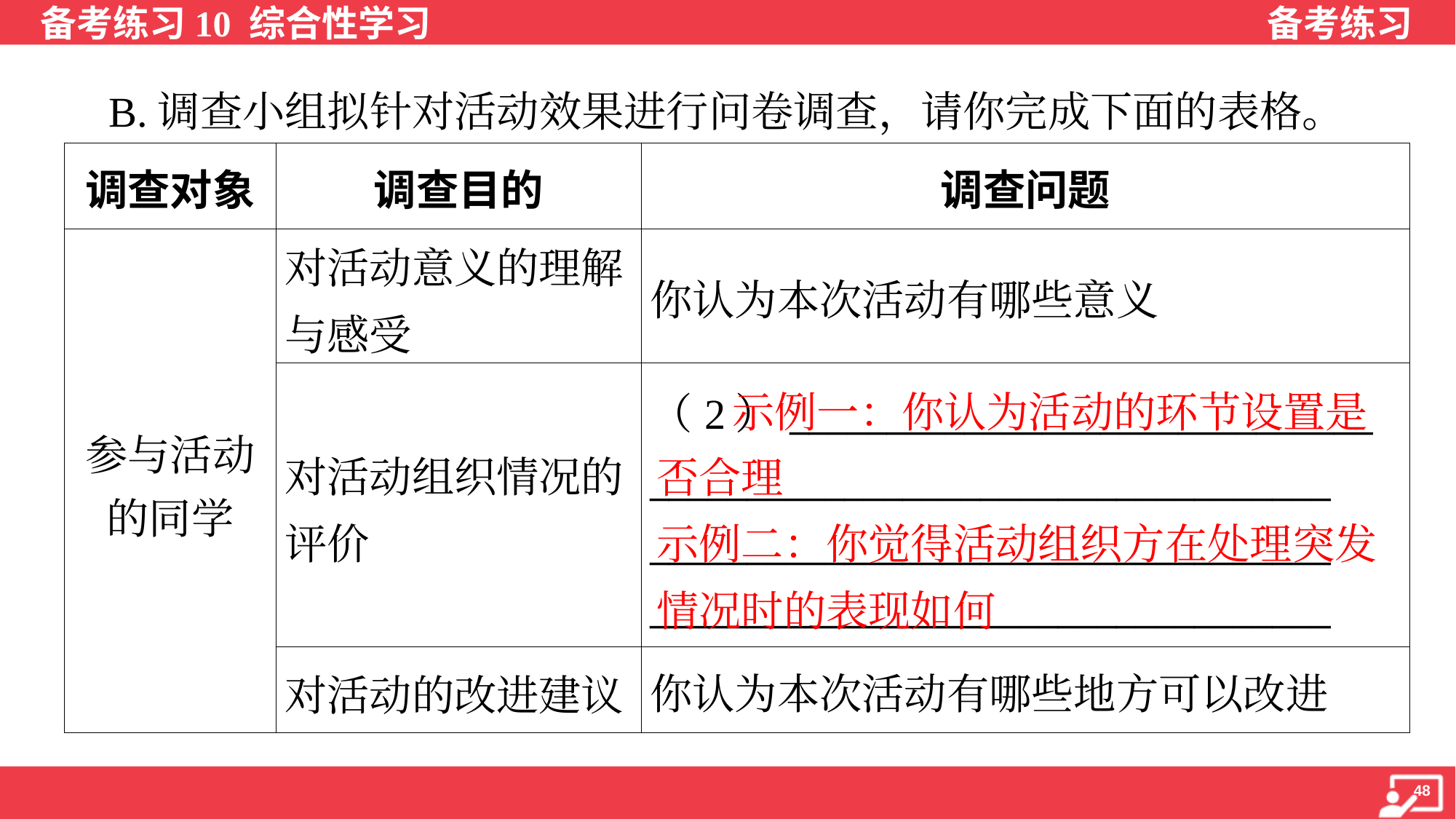

B.调查小组拟针对活动效果进行问卷调查，请你完成下面的表格。
| 调查对象 | 调查目的 | 调查问题 |
| --- | --- | --- |
| 参与活动 的同学 | 对活动意义的理解与感受 | 你认为本次活动有哪些意义 |
|  | 对活动组织情况的评价 | （2）\_\_\_\_\_\_\_\_\_\_\_\_\_\_\_\_\_\_\_\_\_\_\_\_\_\_\_\_\_\_ \_\_\_\_\_\_\_\_\_\_\_\_\_\_\_\_\_\_\_\_\_\_\_\_\_\_\_\_\_\_\_\_\_\_\_ \_\_\_\_\_\_\_\_\_\_\_\_\_\_\_\_\_\_\_\_\_\_\_\_\_\_\_\_\_\_\_\_\_\_\_ \_\_\_\_\_\_\_\_\_\_\_\_\_\_\_\_\_\_\_\_\_\_\_\_\_\_\_\_\_\_\_\_\_\_\_ |
|  | 对活动的改进建议 | 你认为本次活动有哪些地方可以改进 |
      示例一：你认为活动的环节设置是否合理
示例二：你觉得活动组织方在处理突发情况时的表现如何